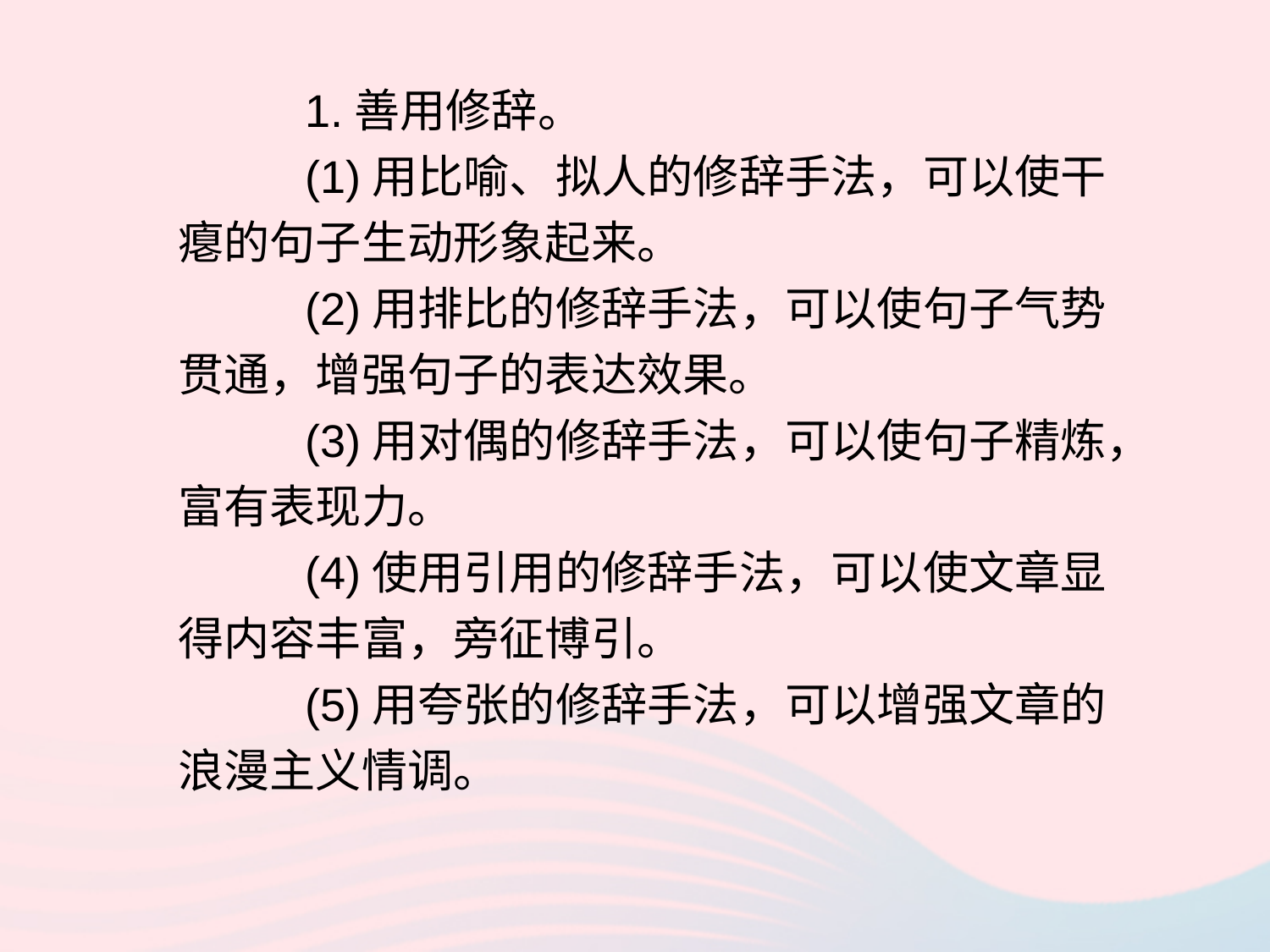

1.善用修辞。
	(1)用比喻、拟人的修辞手法，可以使干瘪的句子生动形象起来。
	(2)用排比的修辞手法，可以使句子气势贯通，增强句子的表达效果。
	(3)用对偶的修辞手法，可以使句子精炼，富有表现力。
	(4)使用引用的修辞手法，可以使文章显得内容丰富，旁征博引。
	(5)用夸张的修辞手法，可以增强文章的浪漫主义情调。